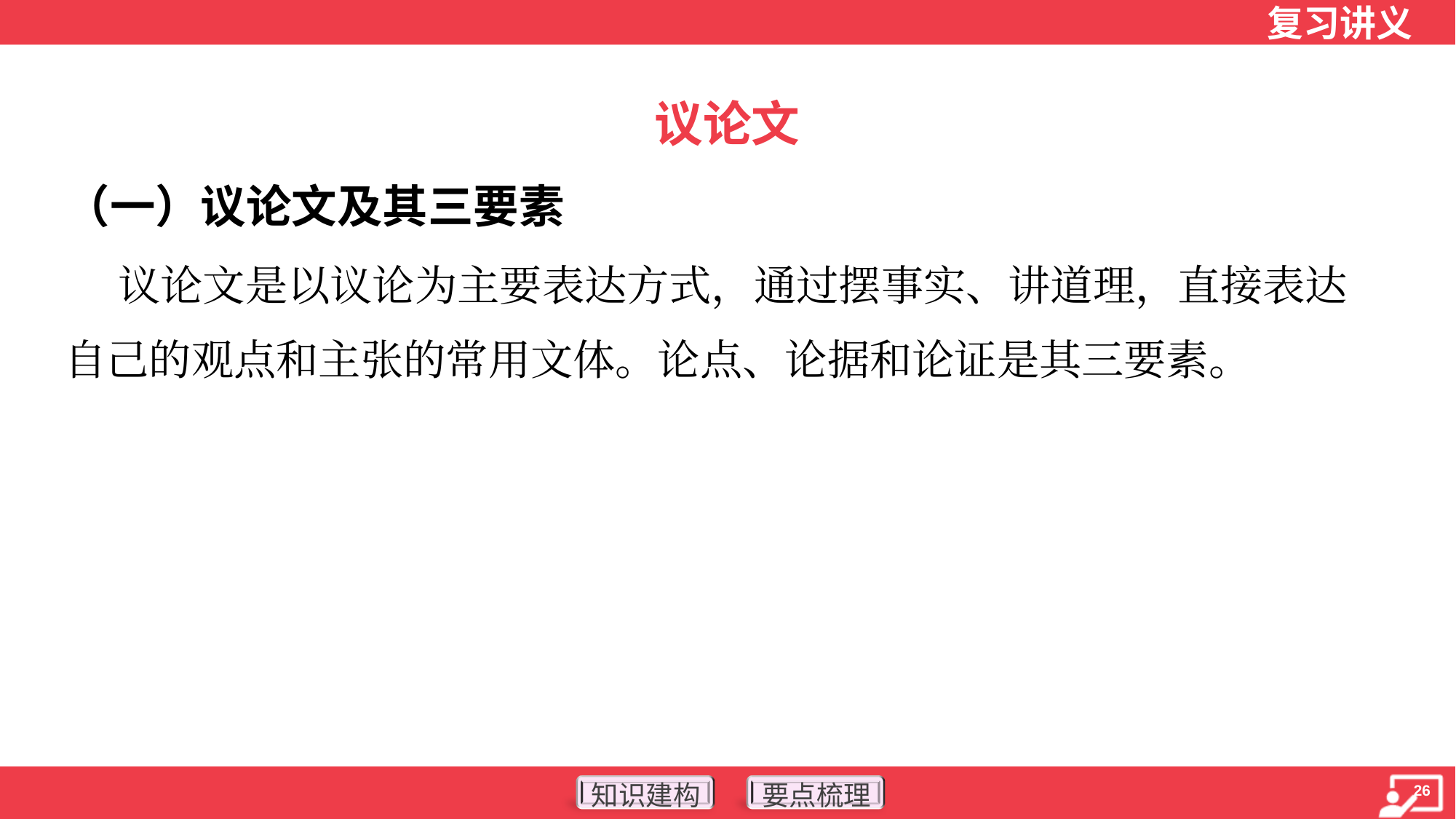

议论文
（一）议论文及其三要素
    议论文是以议论为主要表达方式，通过摆事实、讲道理，直接表达
自己的观点和主张的常用文体。论点、论据和论证是其三要素。